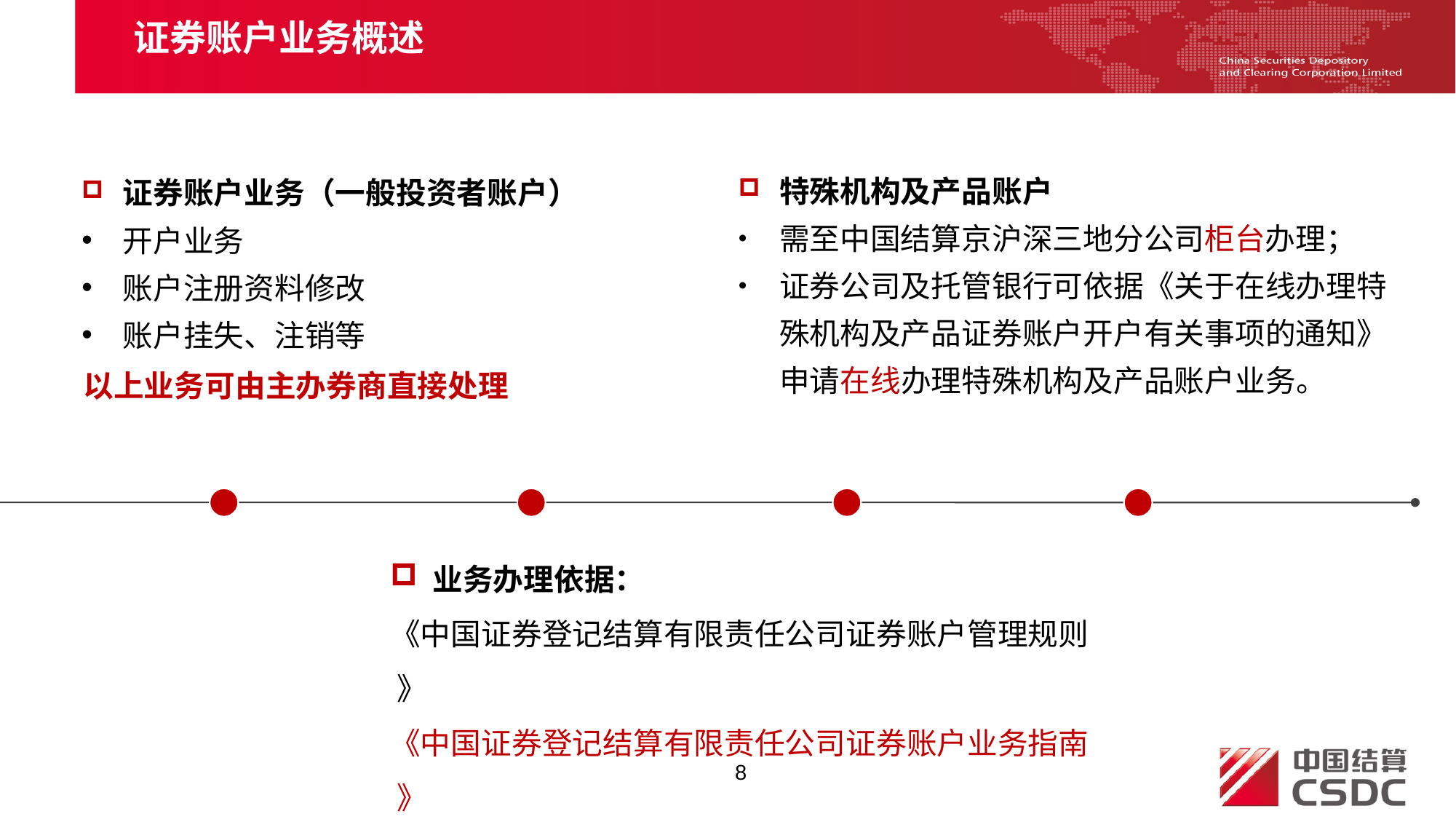

证券账户业务概述
特殊机构及产品账户
需至中国结算京沪深三地分公司柜台办理；
证券公司及托管银行可依据《关于在线办理特殊机构及产品证券账户开户有关事项的通知》申请在线办理特殊机构及产品账户业务。
证券账户业务（一般投资者账户）
开户业务
账户注册资料修改
账户挂失、注销等
以上业务可由主办券商直接处理

 业务办理依据：
《中国证券登记结算有限责任公司证券账户管理规则 》
《中国证券登记结算有限责任公司证券账户业务指南 》
8